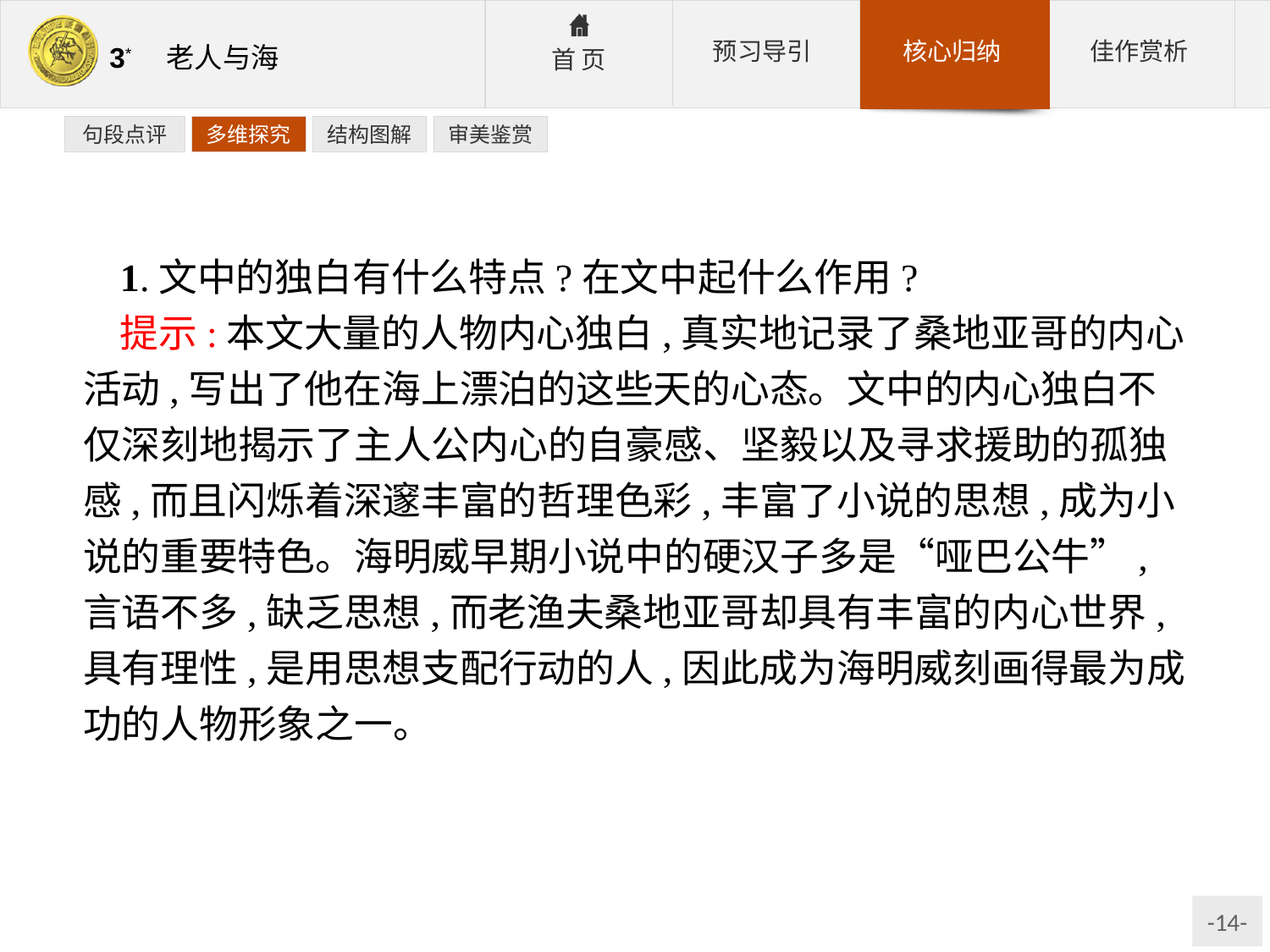

句段点评
多维探究
结构图解
审美鉴赏
1.文中的独白有什么特点?在文中起什么作用?
提示:本文大量的人物内心独白,真实地记录了桑地亚哥的内心活动,写出了他在海上漂泊的这些天的心态。文中的内心独白不仅深刻地揭示了主人公内心的自豪感、坚毅以及寻求援助的孤独感,而且闪烁着深邃丰富的哲理色彩,丰富了小说的思想,成为小说的重要特色。海明威早期小说中的硬汉子多是“哑巴公牛”,言语不多,缺乏思想,而老渔夫桑地亚哥却具有丰富的内心世界,具有理性,是用思想支配行动的人,因此成为海明威刻画得最为成功的人物形象之一。